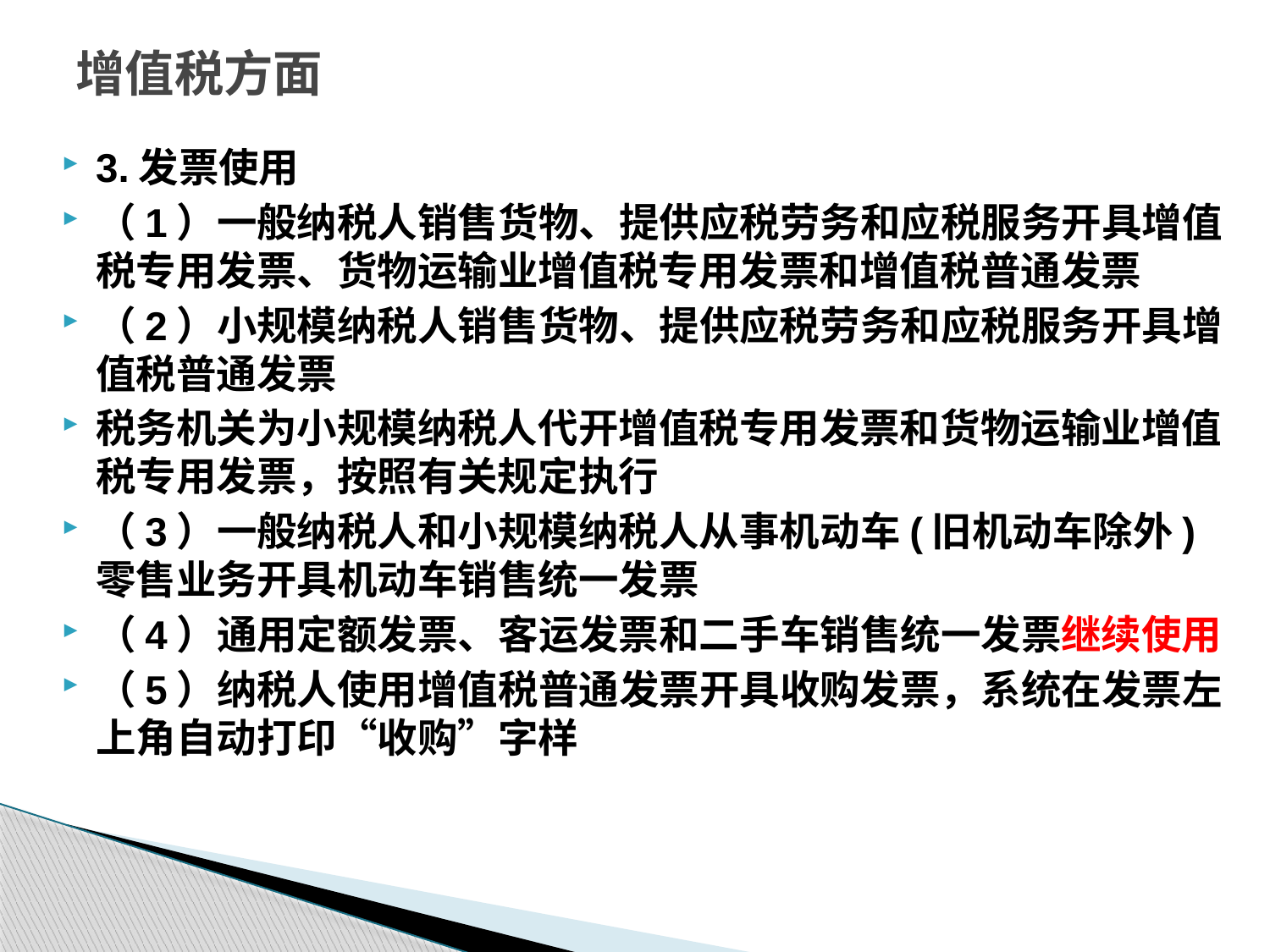

# 增值税方面
3.发票使用
（1）一般纳税人销售货物、提供应税劳务和应税服务开具增值税专用发票、货物运输业增值税专用发票和增值税普通发票
（2）小规模纳税人销售货物、提供应税劳务和应税服务开具增值税普通发票
税务机关为小规模纳税人代开增值税专用发票和货物运输业增值税专用发票，按照有关规定执行
（3）一般纳税人和小规模纳税人从事机动车(旧机动车除外)零售业务开具机动车销售统一发票
（4）通用定额发票、客运发票和二手车销售统一发票继续使用
（5）纳税人使用增值税普通发票开具收购发票，系统在发票左上角自动打印“收购”字样